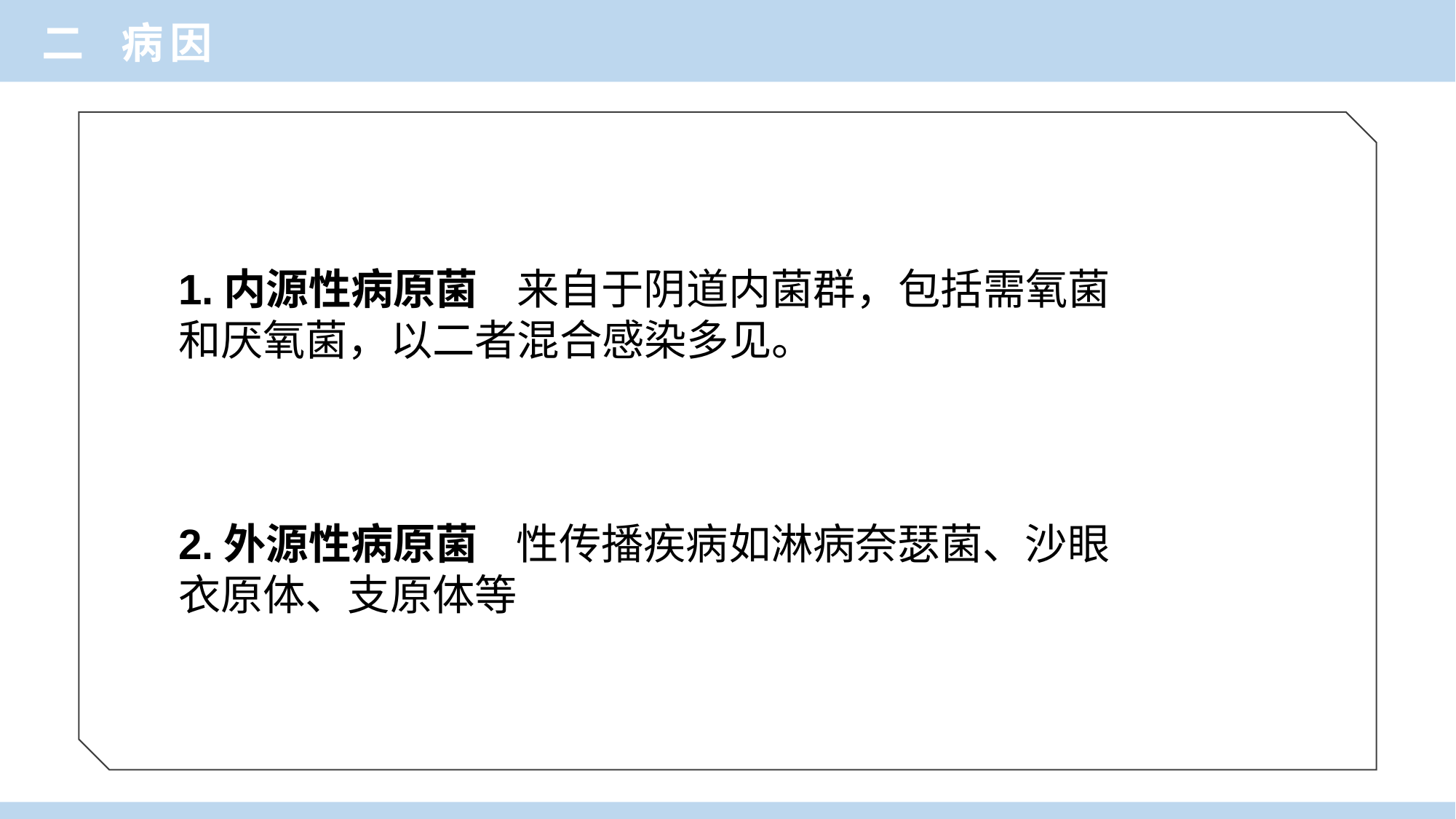

二  病因

1.内源性病原菌    来自于阴道内菌群，包括需氧菌和厌氧菌，以二者混合感染多见。

2.外源性病原菌    性传播疾病如淋病奈瑟菌、沙眼衣原体、支原体等